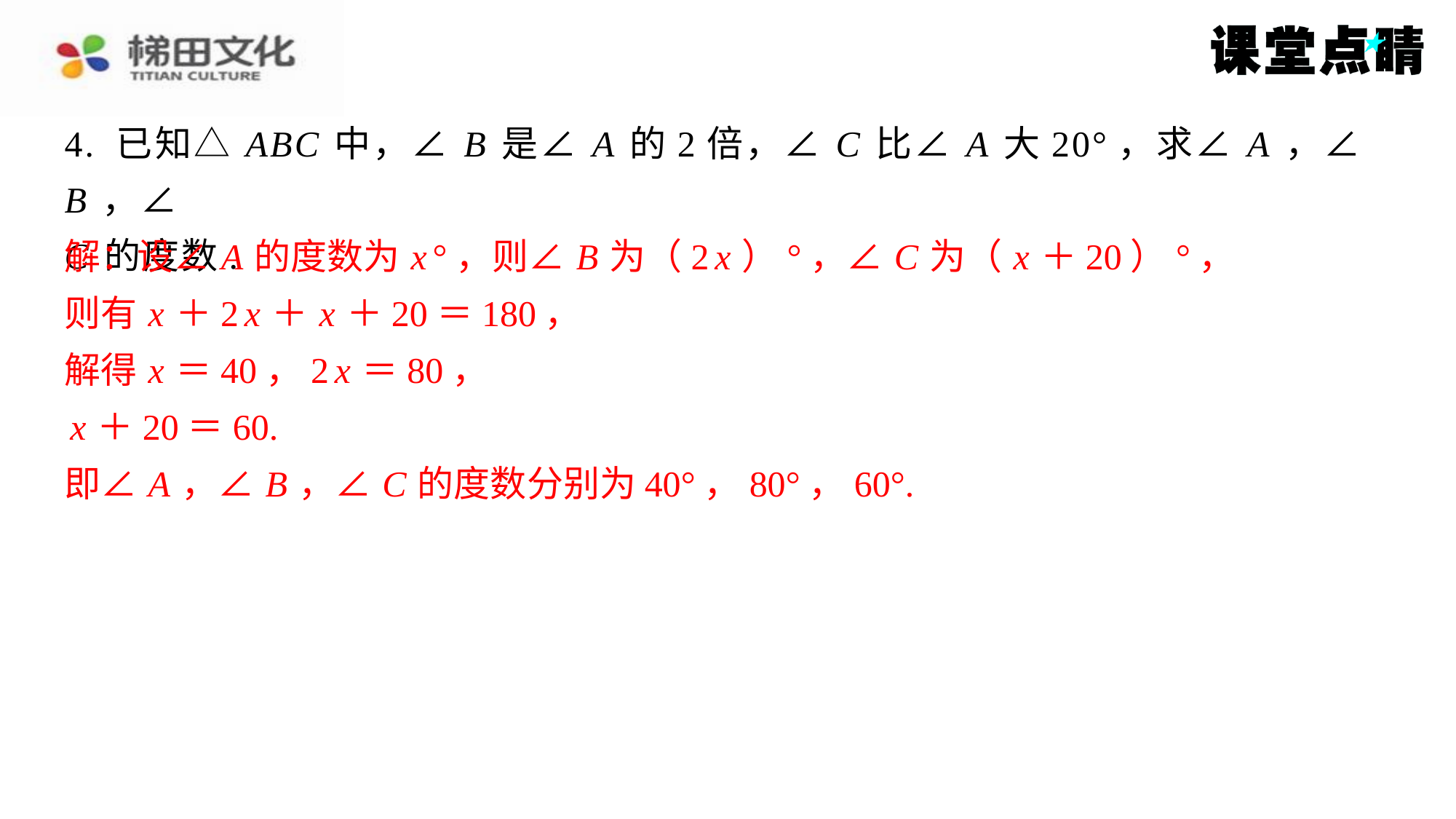

4. 已知△ ABC 中，∠ B 是∠ A 的2倍，∠ C 比∠ A 大20°，求∠ A ，∠ B ，∠
C 的度数.
解：设∠ A 的度数为 x °，则∠ B 为（2 x ）°，∠ C 为（ x ＋20）°，
则有 x ＋2 x ＋ x ＋20＝180，
解得 x ＝40，2 x ＝80，
 x ＋20＝60.
即∠ A ，∠ B ，∠ C 的度数分别为40°，80°，60°.
解：设∠ A 的度数为 x °，则∠ B 为（2 x ）°，∠ C 为（ x ＋20）°，
则有 x ＋2 x ＋ x ＋20＝180，
解得 x ＝40，2 x ＝80，
x ＋20＝60.
即∠ A ，∠ B ，∠ C 的度数分别为40°，80°，60°.